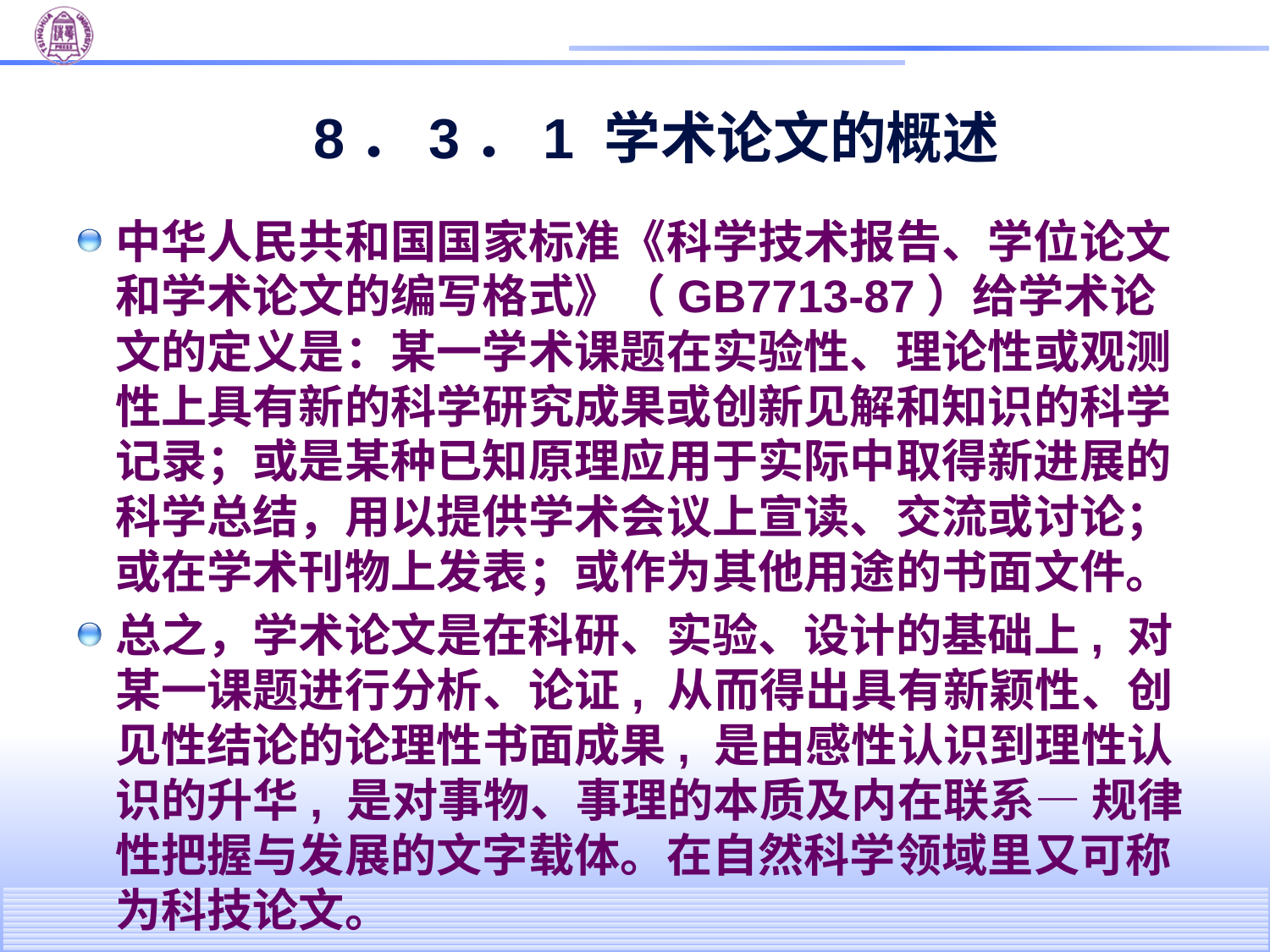

# 8．3．1 学术论文的概述
中华人民共和国国家标准《科学技术报告、学位论文和学术论文的编写格式》（GB7713-87）给学术论文的定义是：某一学术课题在实验性、理论性或观测性上具有新的科学研究成果或创新见解和知识的科学记录；或是某种已知原理应用于实际中取得新进展的科学总结，用以提供学术会议上宣读、交流或讨论；或在学术刊物上发表；或作为其他用途的书面文件。
总之，学术论文是在科研、实验、设计的基础上, 对某一课题进行分析、论证, 从而得出具有新颖性、创见性结论的论理性书面成果, 是由感性认识到理性认识的升华, 是对事物、事理的本质及内在联系— 规律性把握与发展的文字载体。在自然科学领域里又可称为科技论文。